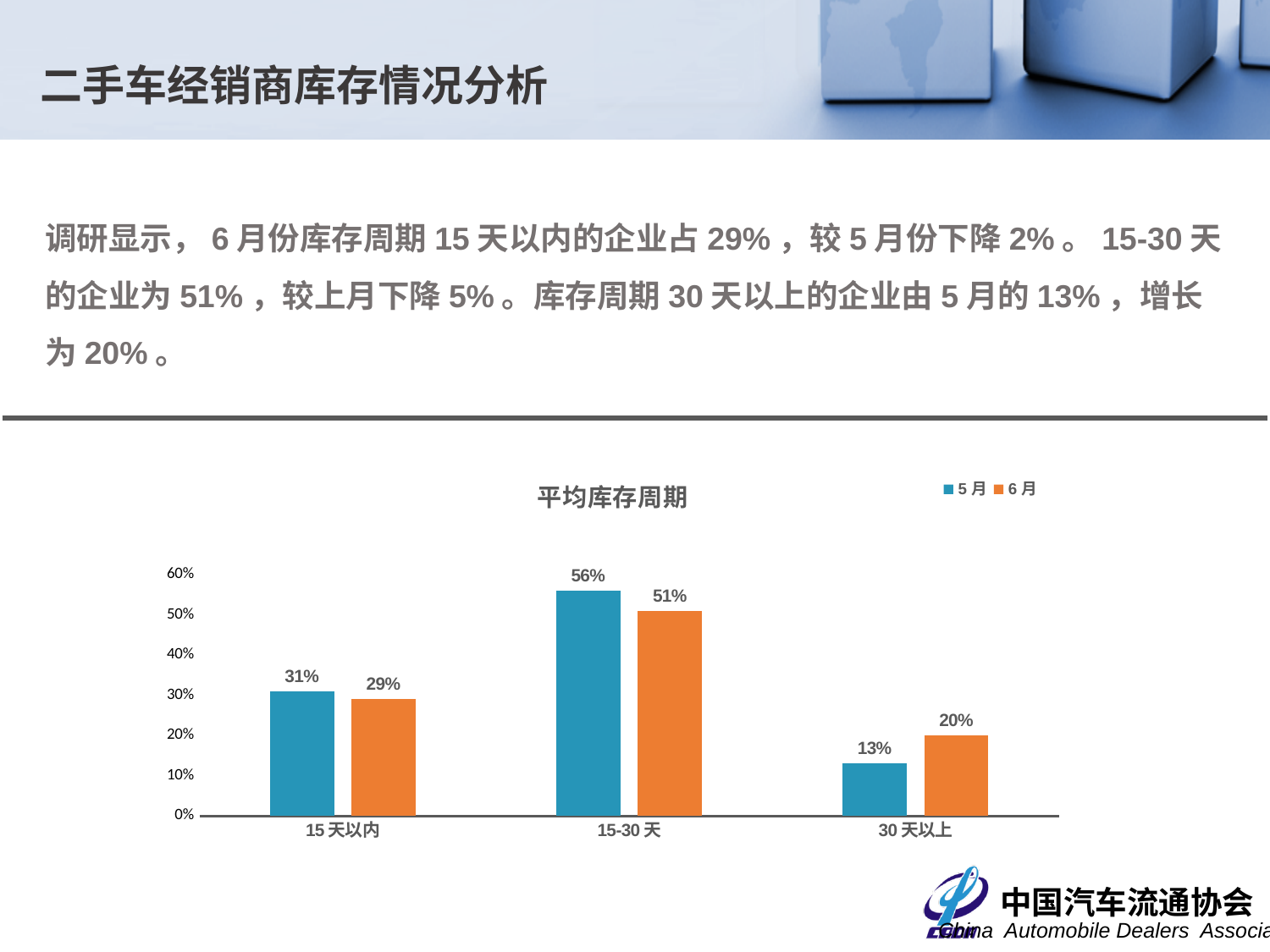

二手车经销商库存情况分析
调研显示，6月份库存周期15天以内的企业占29%，较5月份下降2%。15-30天的企业为51%，较上月下降5%。库存周期30天以上的企业由5月的13%，增长为20%。

### Chart: 平均库存周期

| Category | 5月 | 6月 |
|---|---|---|
| 15天以内 | 0.31 | 0.29000000000000004 |
| 15-30天 | 0.56 | 0.51 |
| 30天以上 | 0.13 | 0.19999999999999998 |